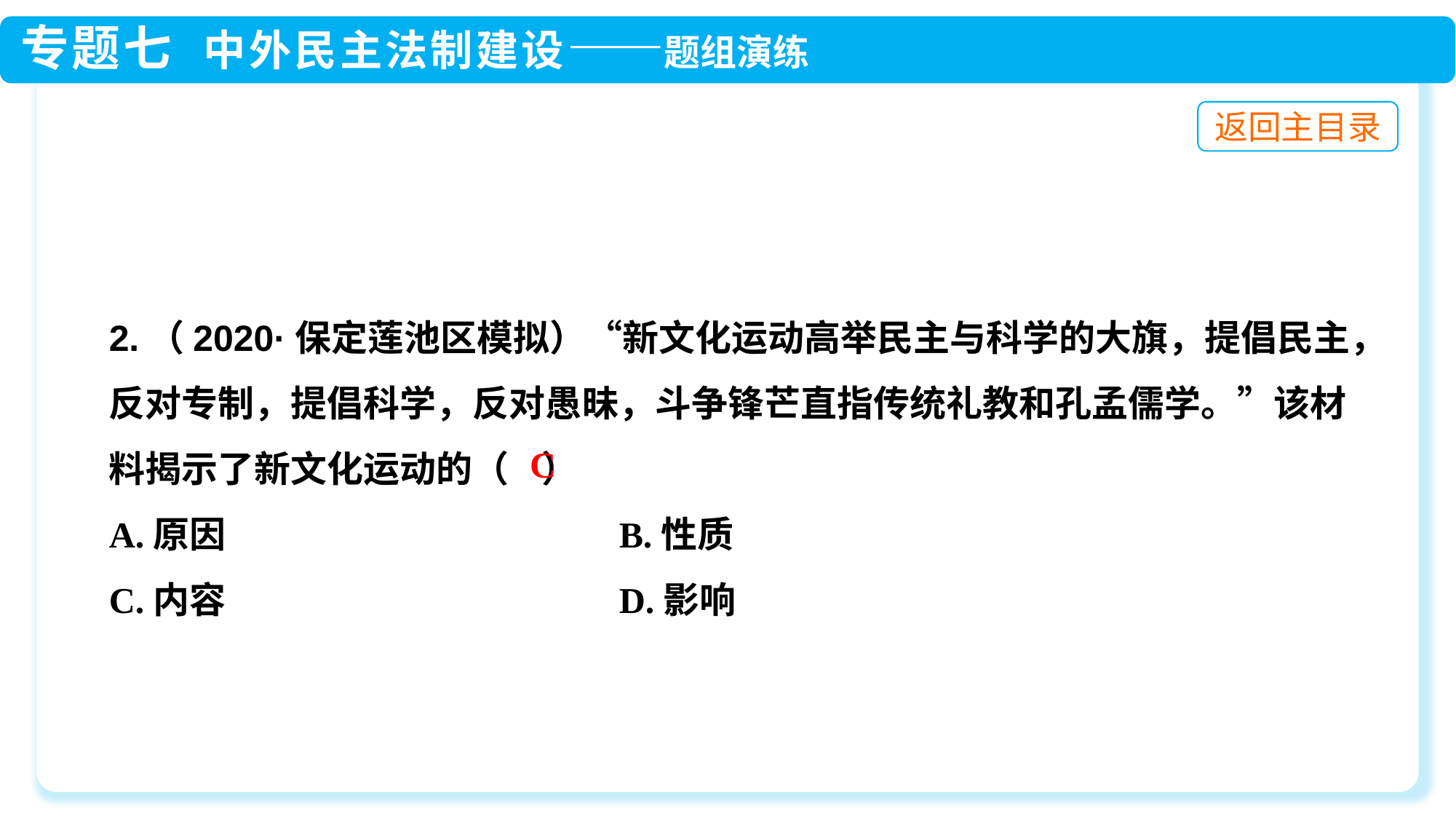

2.（2020·保定莲池区模拟）“新文化运动高举民主与科学的大旗，提倡民主，反对专制，提倡科学，反对愚昧，斗争锋芒直指传统礼教和孔孟儒学。”该材料揭示了新文化运动的（    ）
A.原因                                               B.性质
C.内容                                               D.影响
C